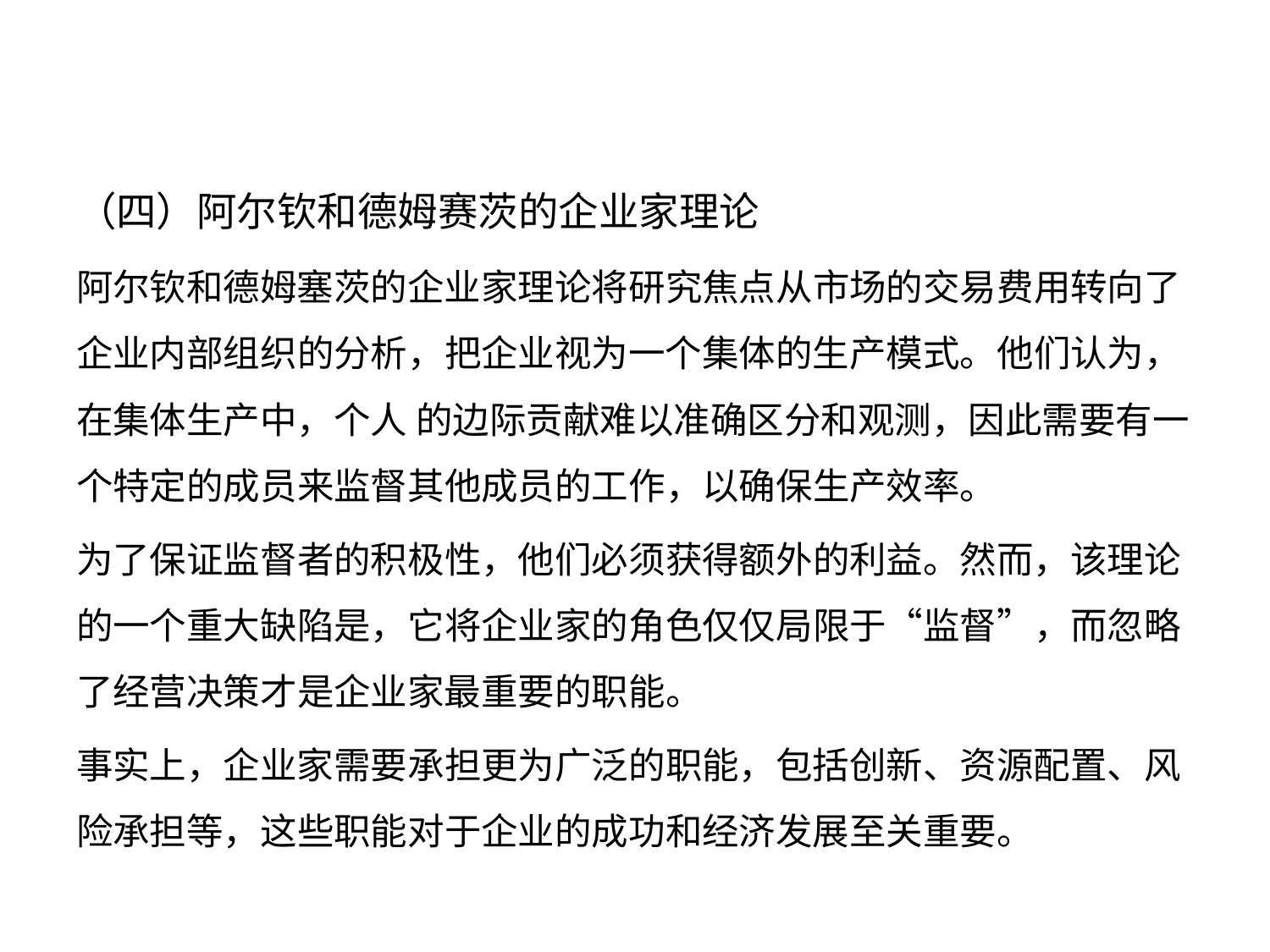

（四）阿尔钦和德姆赛茨的企业家理论
阿尔钦和德姆塞茨的企业家理论将研究焦点从市场的交易费用转向了企业内部组织的分析，把企业视为一个集体的生产模式。他们认为，在集体生产中，个人 的边际贡献难以准确区分和观测，因此需要有一个特定的成员来监督其他成员的工作，以确保生产效率。
为了保证监督者的积极性，他们必须获得额外的利益。然而，该理论的一个重大缺陷是，它将企业家的角色仅仅局限于“监督”，而忽略了经营决策才是企业家最重要的职能。
事实上，企业家需要承担更为广泛的职能，包括创新、资源配置、风险承担等，这些职能对于企业的成功和经济发展至关重要。